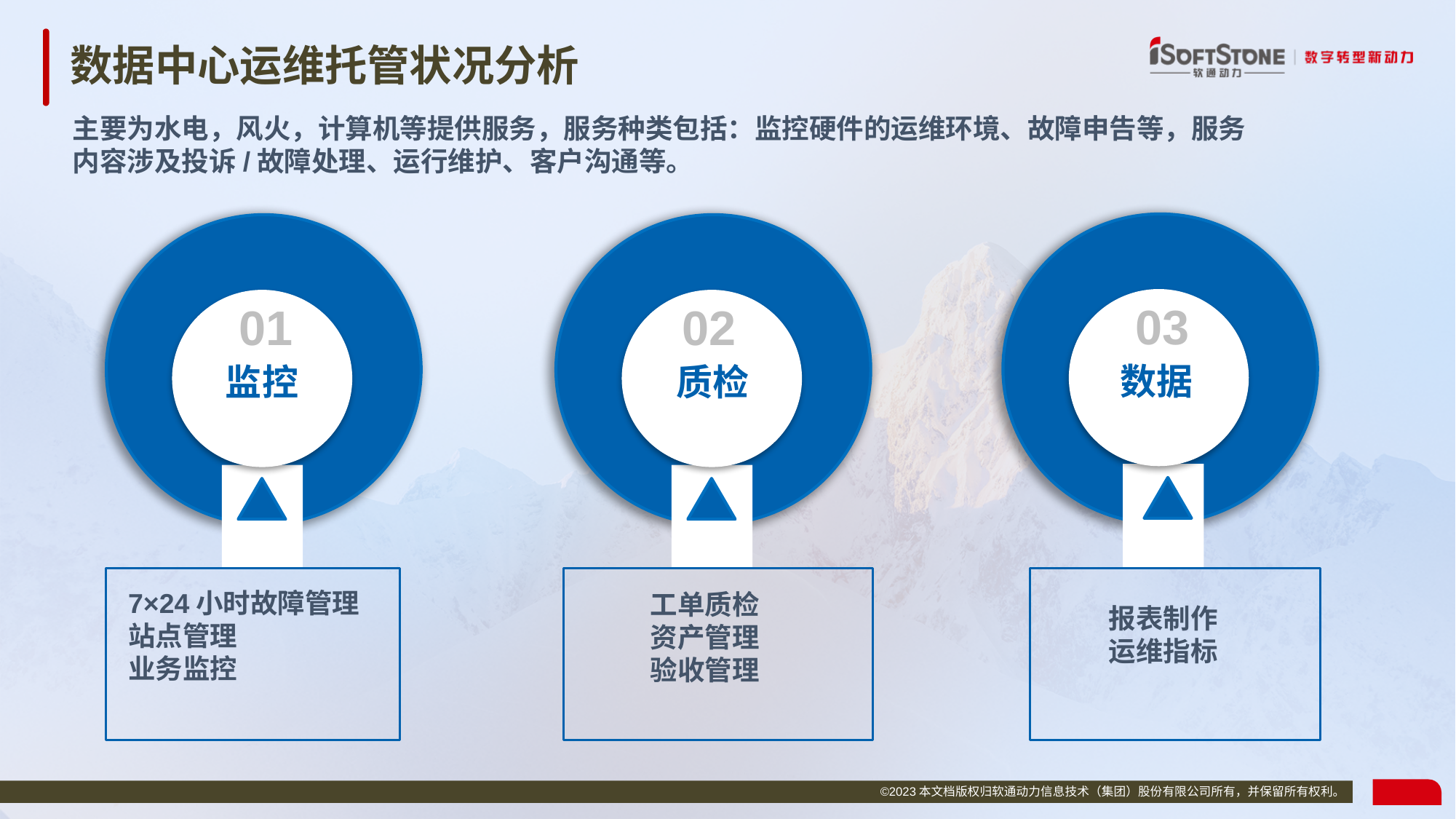

# 数据中心运维托管状况分析

主要为水电，风火，计算机等提供服务，服务种类包括：监控硬件的运维环境、故障申告等，服务内容涉及投诉/故障处理、运行维护、客户沟通等。

03
01
02
数据
监控
质检

工单质检
资产管理
验收管理

7×24小时故障管理
站点管理
业务监控

报表制作
运维指标

9